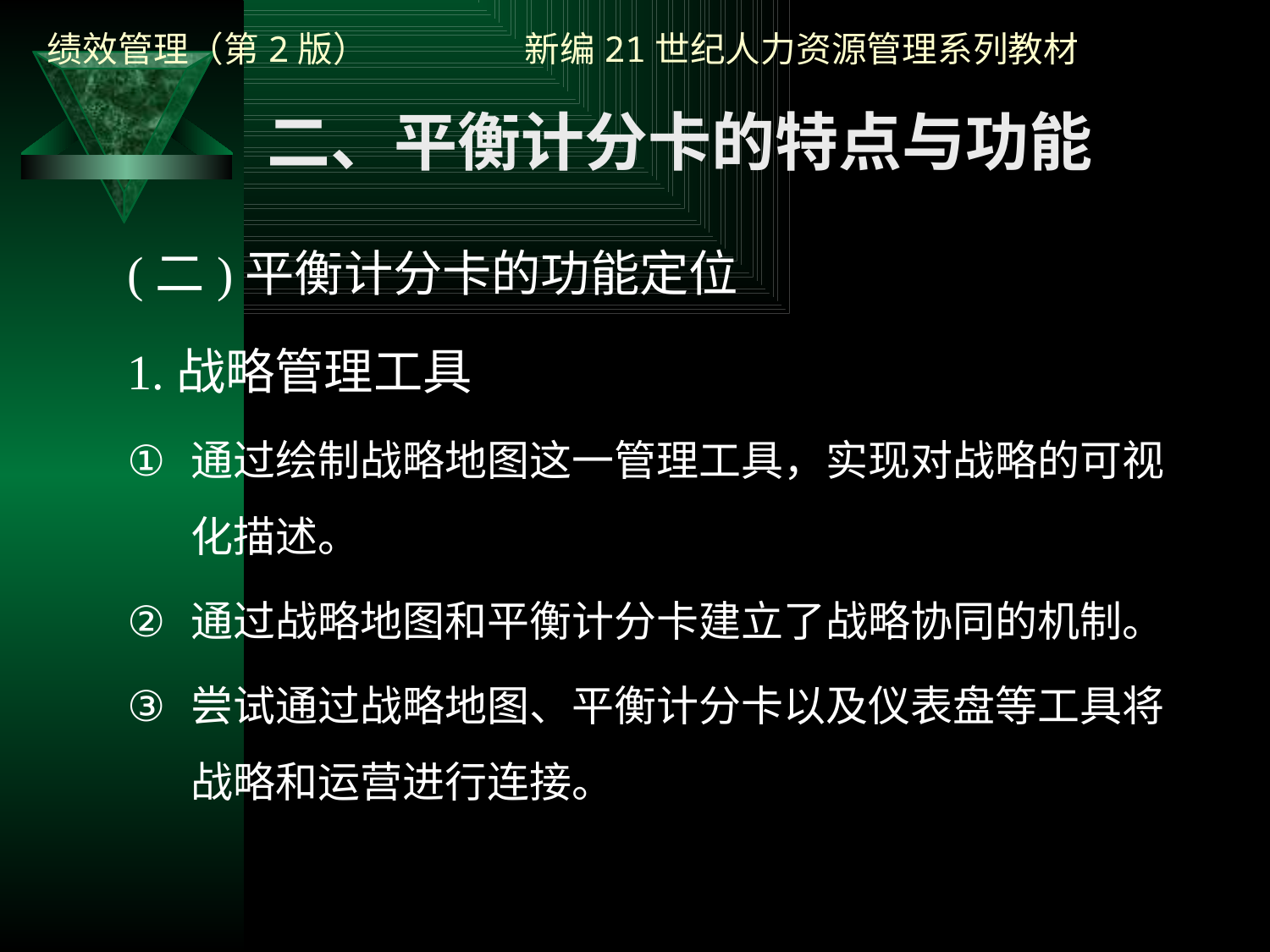

二、平衡计分卡的特点与功能
(二)平衡计分卡的功能定位
1.战略管理工具
通过绘制战略地图这一管理工具，实现对战略的可视化描述。
通过战略地图和平衡计分卡建立了战略协同的机制。
尝试通过战略地图、平衡计分卡以及仪表盘等工具将战略和运营进行连接。